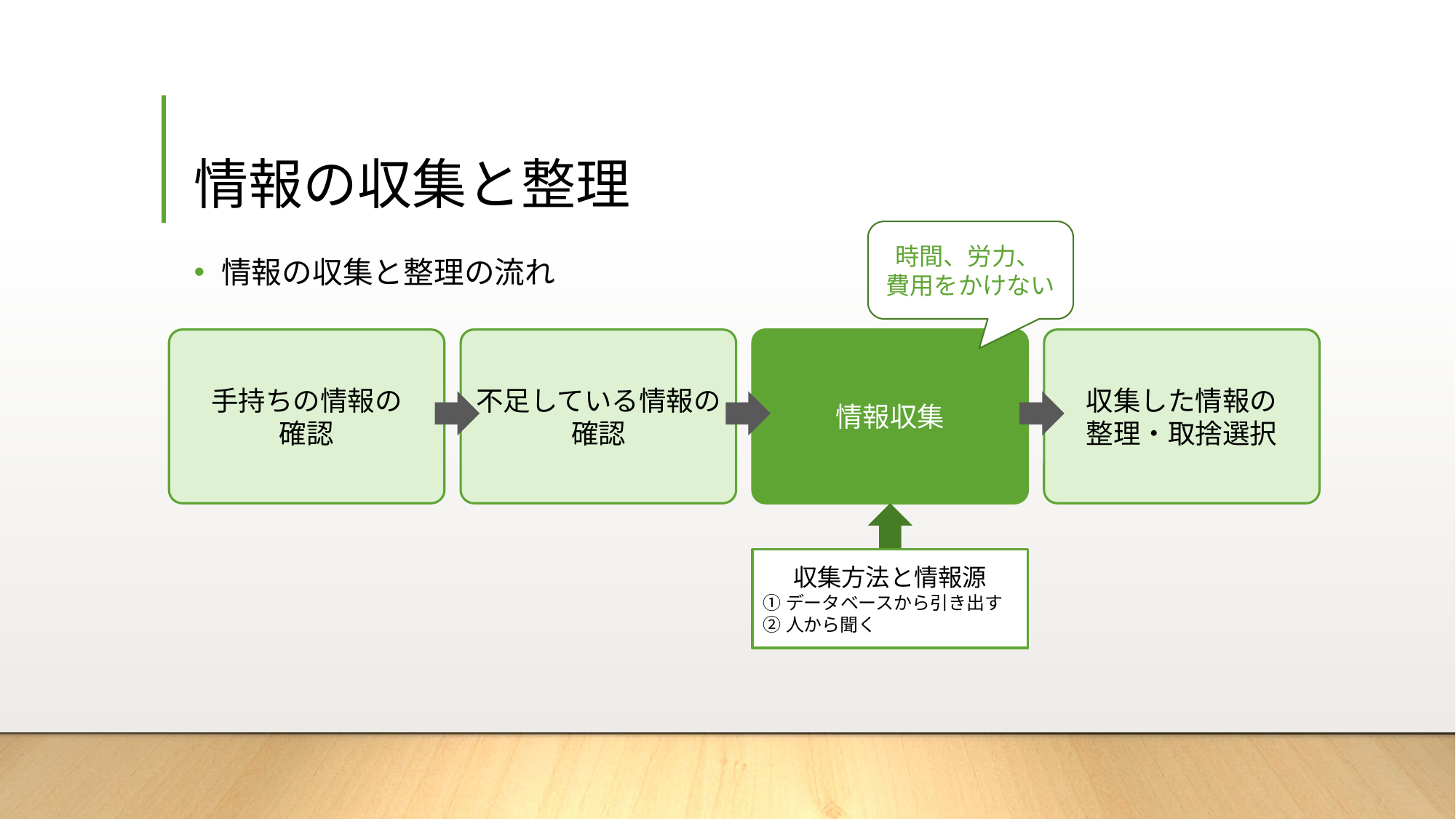

# 情報の収集と整理
時間、労力、
費用をかけない
手持ちの情報の
確認
不足している情報の確認
情報収集
収集した情報の
整理・取捨選択

収集方法と情報源
①データベースから引き出す
②人から聞く
情報の収集と整理の流れ